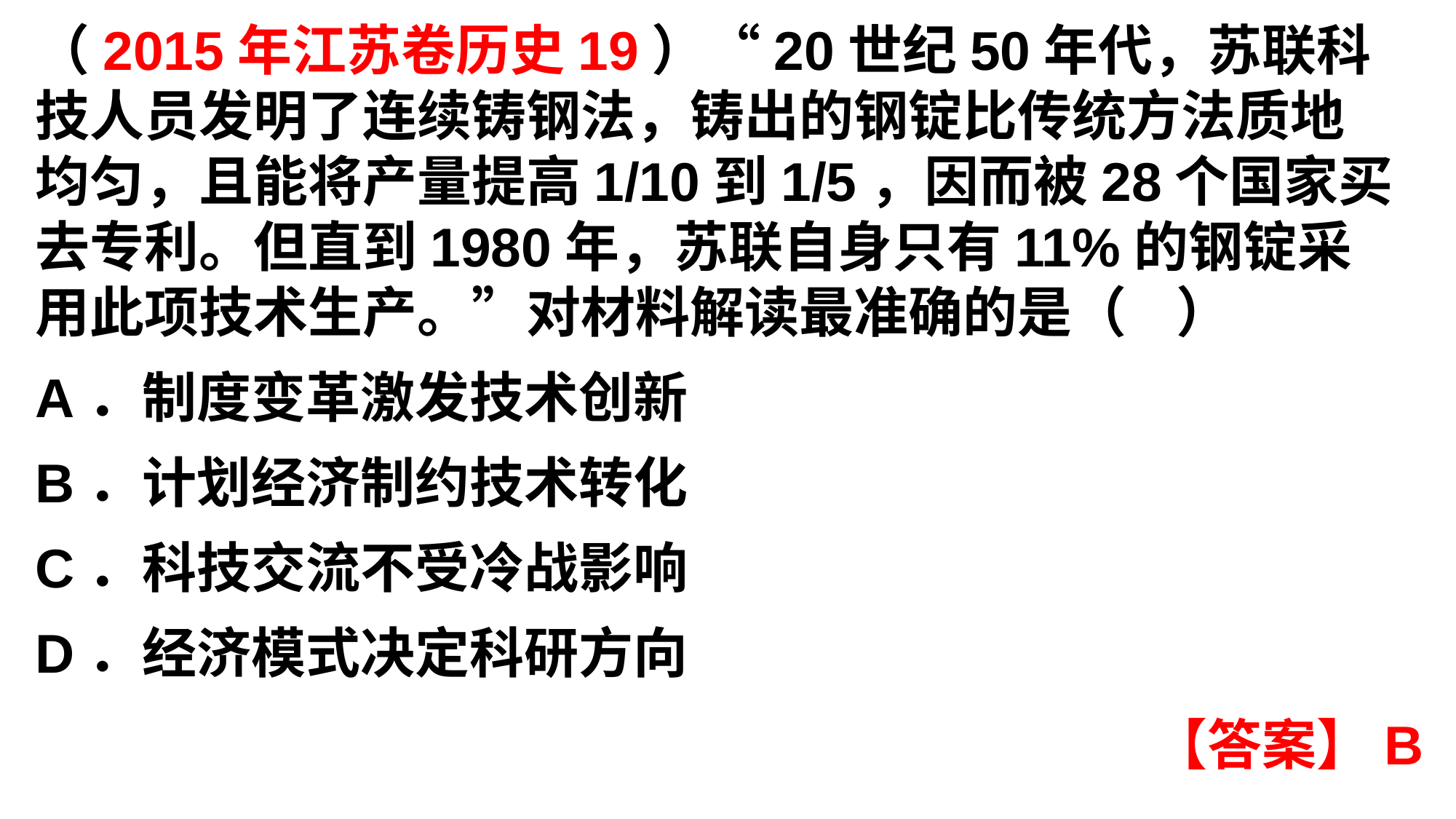

（2015年江苏卷历史19）“20世纪50年代，苏联科技人员发明了连续铸钢法，铸出的钢锭比传统方法质地均匀，且能将产量提高1/10到1/5，因而被28个国家买去专利。但直到1980年，苏联自身只有11%的钢锭采用此项技术生产。”对材料解读最准确的是（    ）A．制度变革激发技术创新
B．计划经济制约技术转化C．科技交流不受冷战影响
D．经济模式决定科研方向

【答案】B